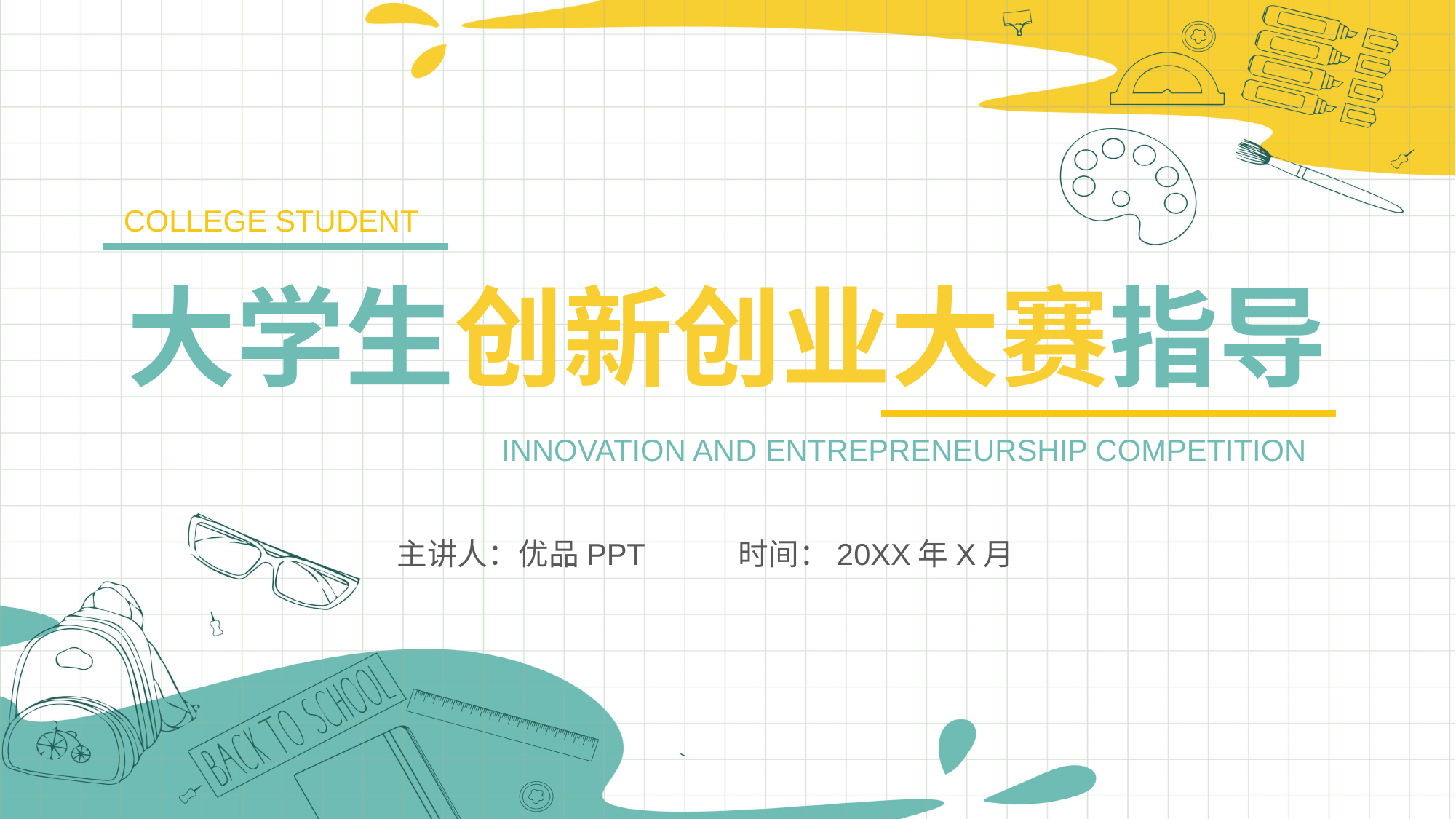

COLLEGE STUDENT
# 大学生创新创业大赛指导

INNOVATION AND ENTREPRENEURSHIP COMPETITION
主讲人：优品PPT
时间：20XX年X月